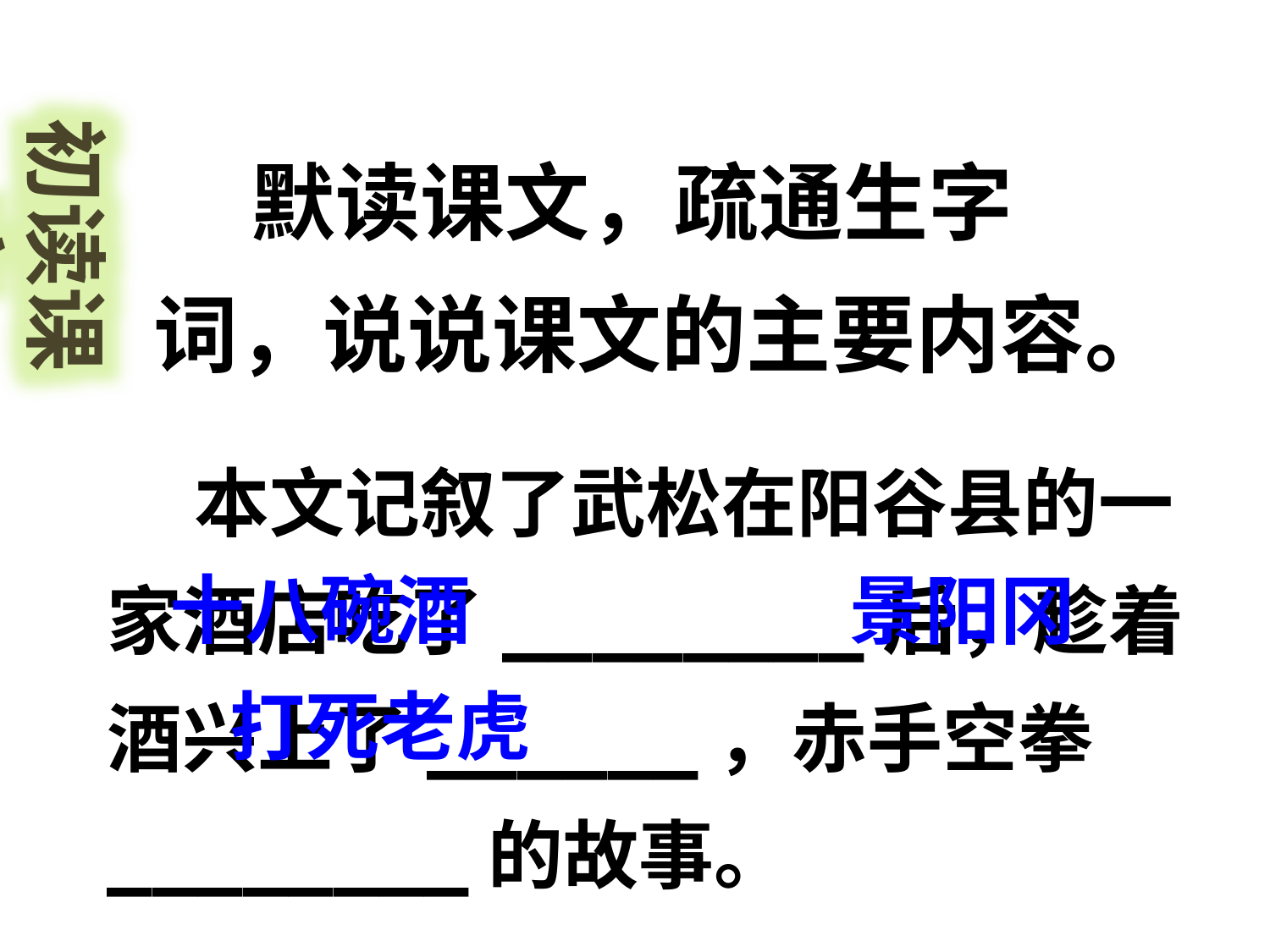

初读课文
    默读课文，疏通生字词，说说课文的主要内容。
    本文记叙了武松在阳谷县的一家酒店吃了________后，趁着酒兴上了______，赤手空拳________的故事。
十八碗酒
景阳冈
打死老虎